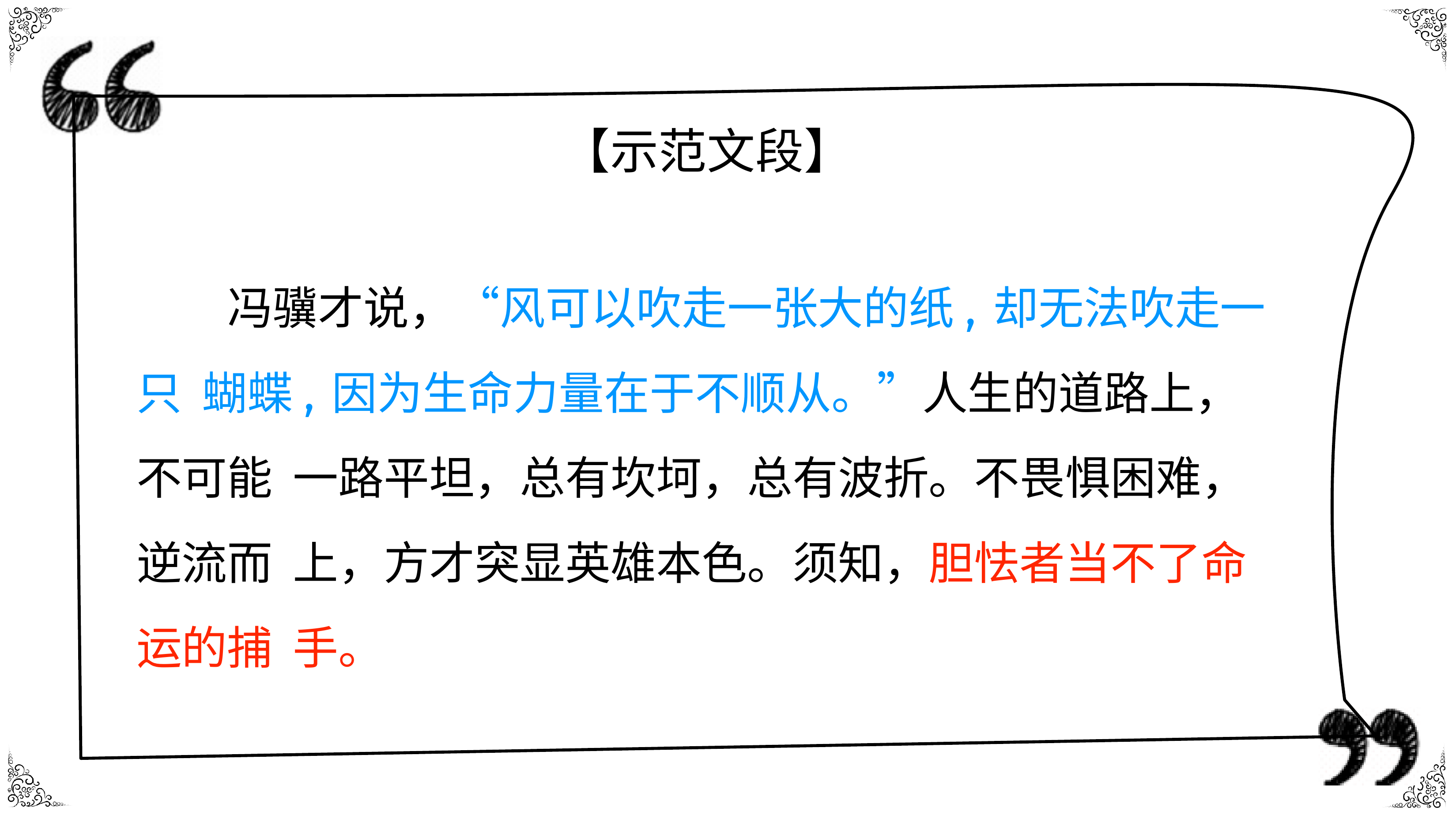

# 【示范文段】

冯骥才说，“风可以吹走一张大的纸,却无法吹走一只  蝴蝶,因为生命力量在于不顺从。”人生的道路上，不可能  一路平坦，总有坎坷，总有波折。不畏惧困难，逆流而  上，方才突显英雄本色。须知，胆怯者当不了命运的捕  手。